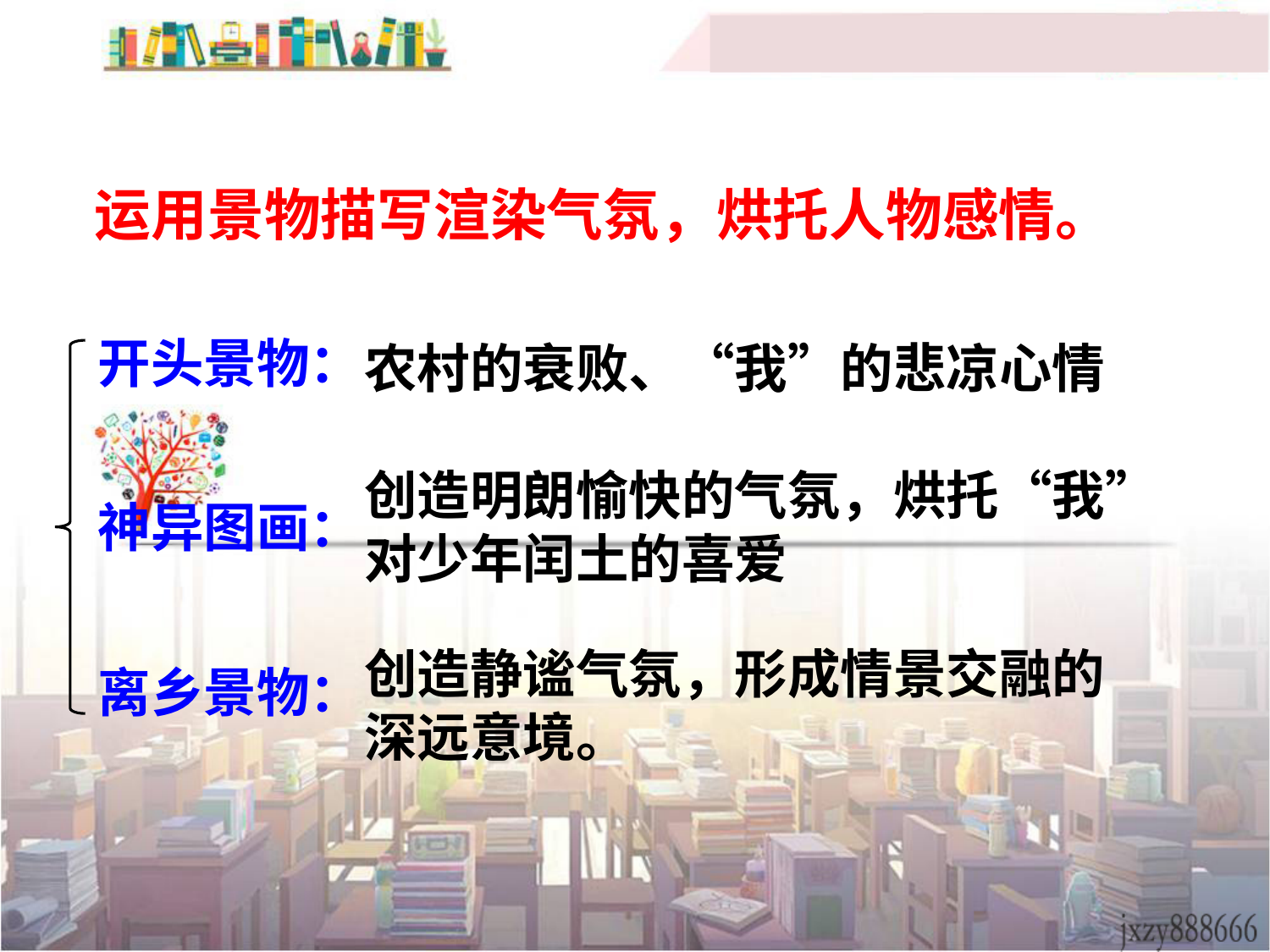

运用景物描写渲染气氛，烘托人物感情。
开头景物：

神异图画：

离乡景物：
农村的衰败、“我”的悲凉心情

创造明朗愉快的气氛，烘托“我”对少年闰土的喜爱
创造静谧气氛，形成情景交融的深远意境。